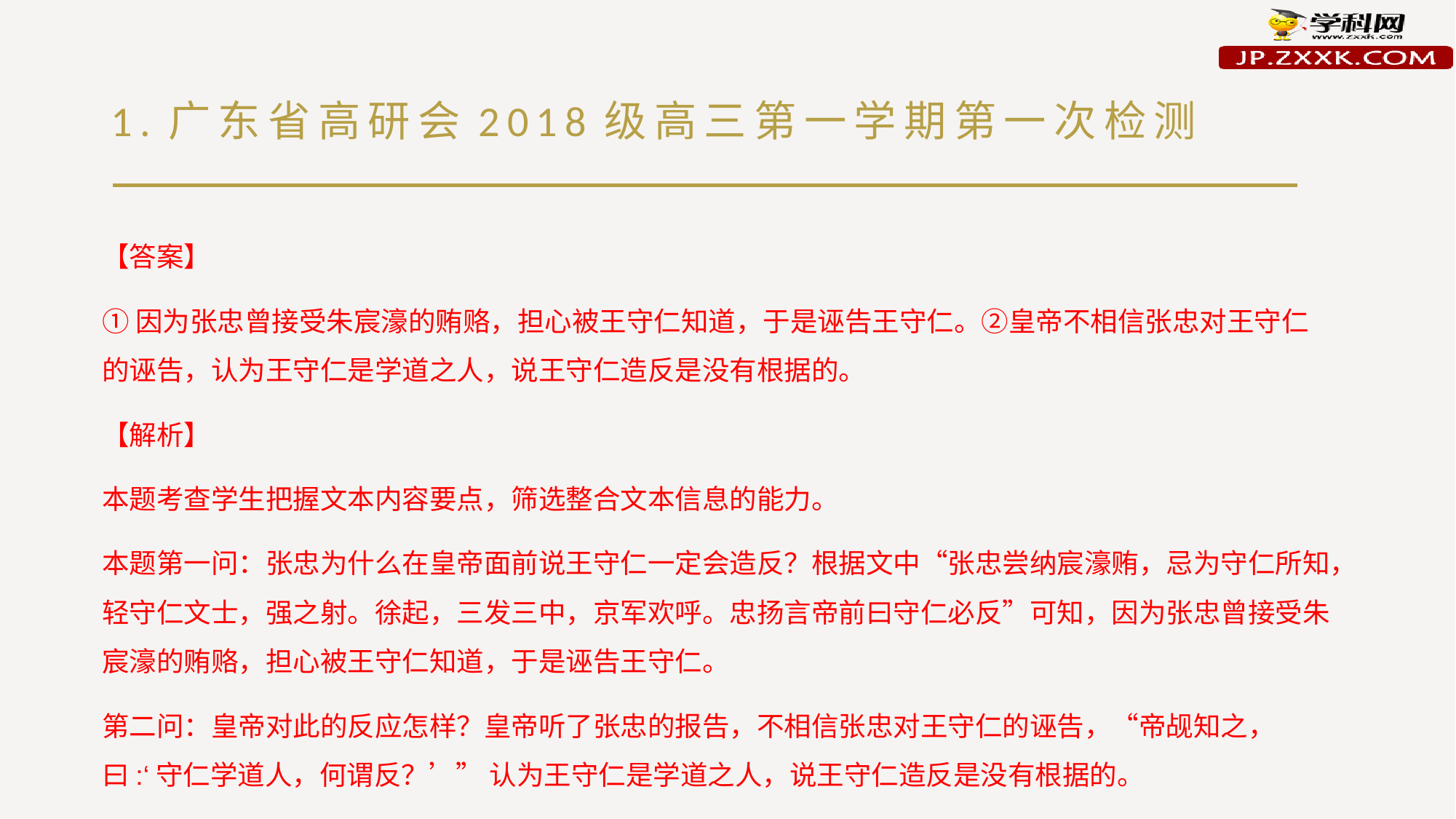

# 1.广东省高研会2018级高三第一学期第一次检测
【答案】
①因为张忠曾接受朱宸濠的贿赂，担心被王守仁知道，于是诬告王守仁。②皇帝不相信张忠对王守仁的诬告，认为王守仁是学道之人，说王守仁造反是没有根据的。
【解析】
本题考查学生把握文本内容要点，筛选整合文本信息的能力。
本题第一问：张忠为什么在皇帝面前说王守仁一定会造反？根据文中“张忠尝纳宸濠贿，忌为守仁所知，轻守仁文士，强之射。徐起，三发三中，京军欢呼。忠扬言帝前曰守仁必反”可知，因为张忠曾接受朱宸濠的贿赂，担心被王守仁知道，于是诬告王守仁。
第二问：皇帝对此的反应怎样？皇帝听了张忠的报告，不相信张忠对王守仁的诬告，“帝觇知之，曰:‘守仁学道人，何谓反？’” 认为王守仁是学道之人，说王守仁造反是没有根据的。